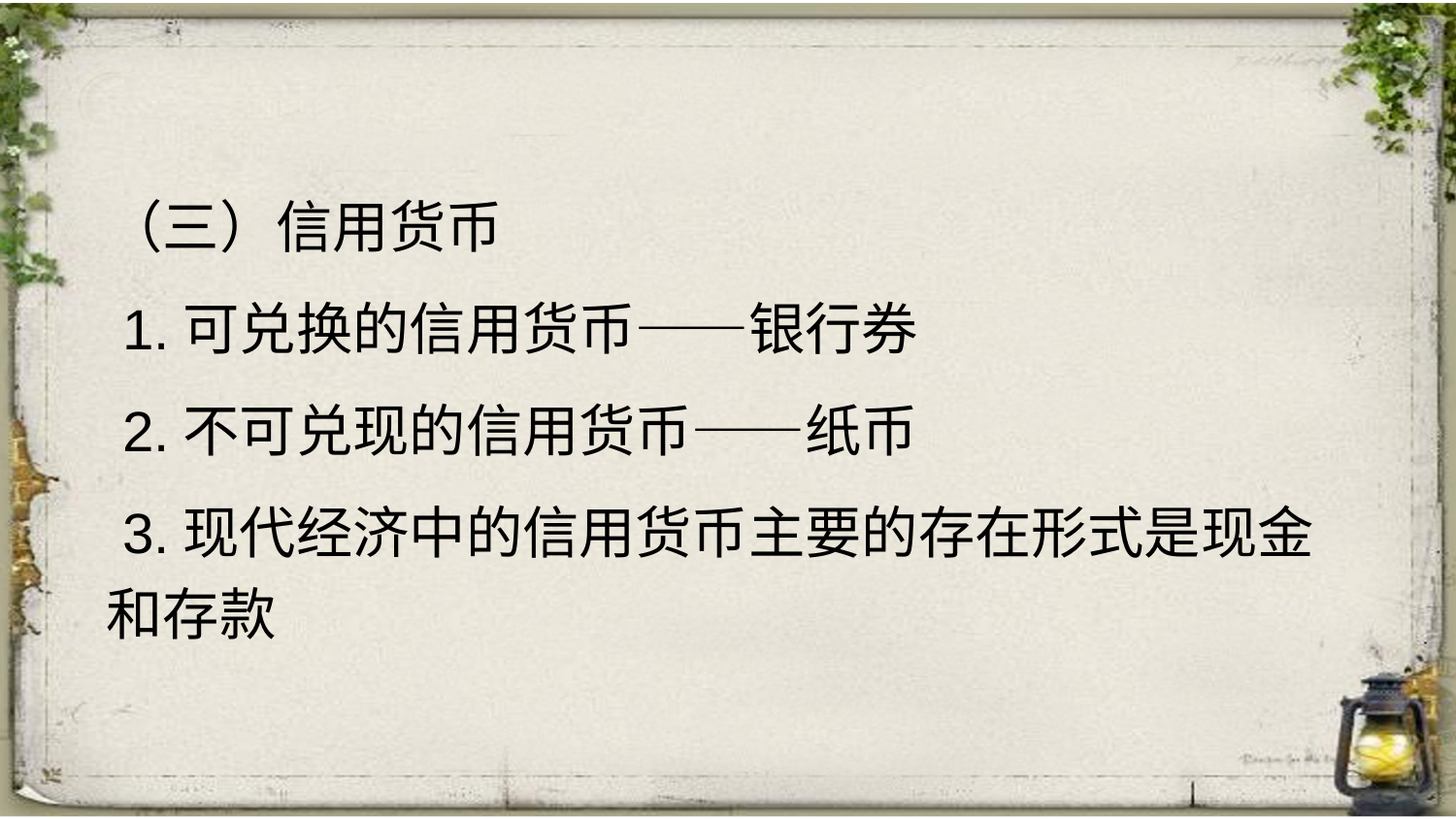

（三）信用货币
 1.可兑换的信用货币——银行券
 2.不可兑现的信用货币——纸币
 3.现代经济中的信用货币主要的存在形式是现金和存款